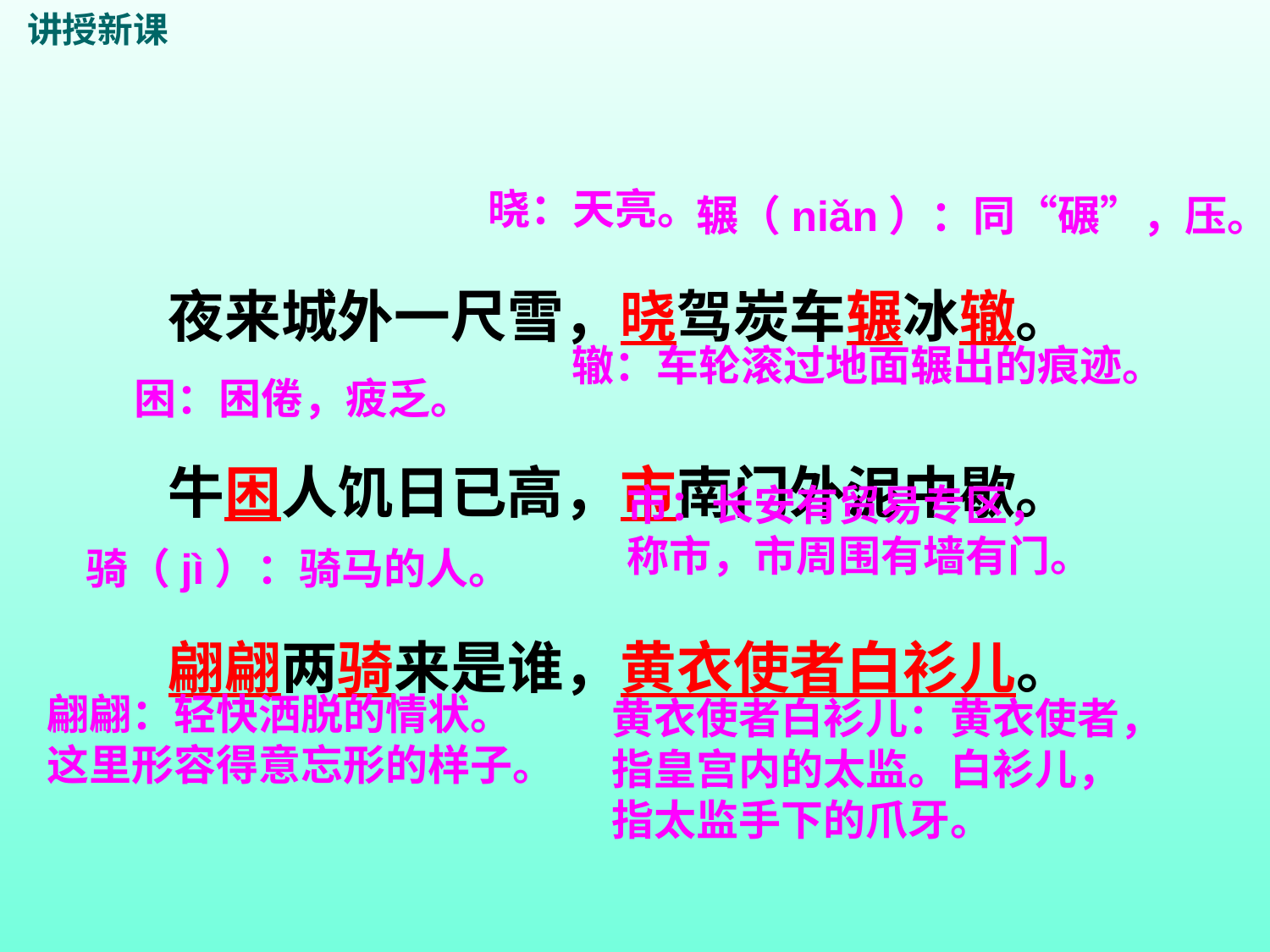

讲授新课
夜来城外一尺雪，晓驾炭车辗冰辙。  
牛困人饥日已高，市南门外泥中歇。  
翩翩两骑来是谁，黄衣使者白衫儿。
晓：天亮。
辗（niǎn）：同“碾”，压。
辙：车轮滚过地面辗出的痕迹。
困：困倦，疲乏。
市：长安有贸易专区，称市，市周围有墙有门。
骑（jì）：骑马的人。
翩翩：轻快洒脱的情状。这里形容得意忘形的样子。
黄衣使者白衫儿：黄衣使者，指皇宫内的太监。白衫儿，指太监手下的爪牙。